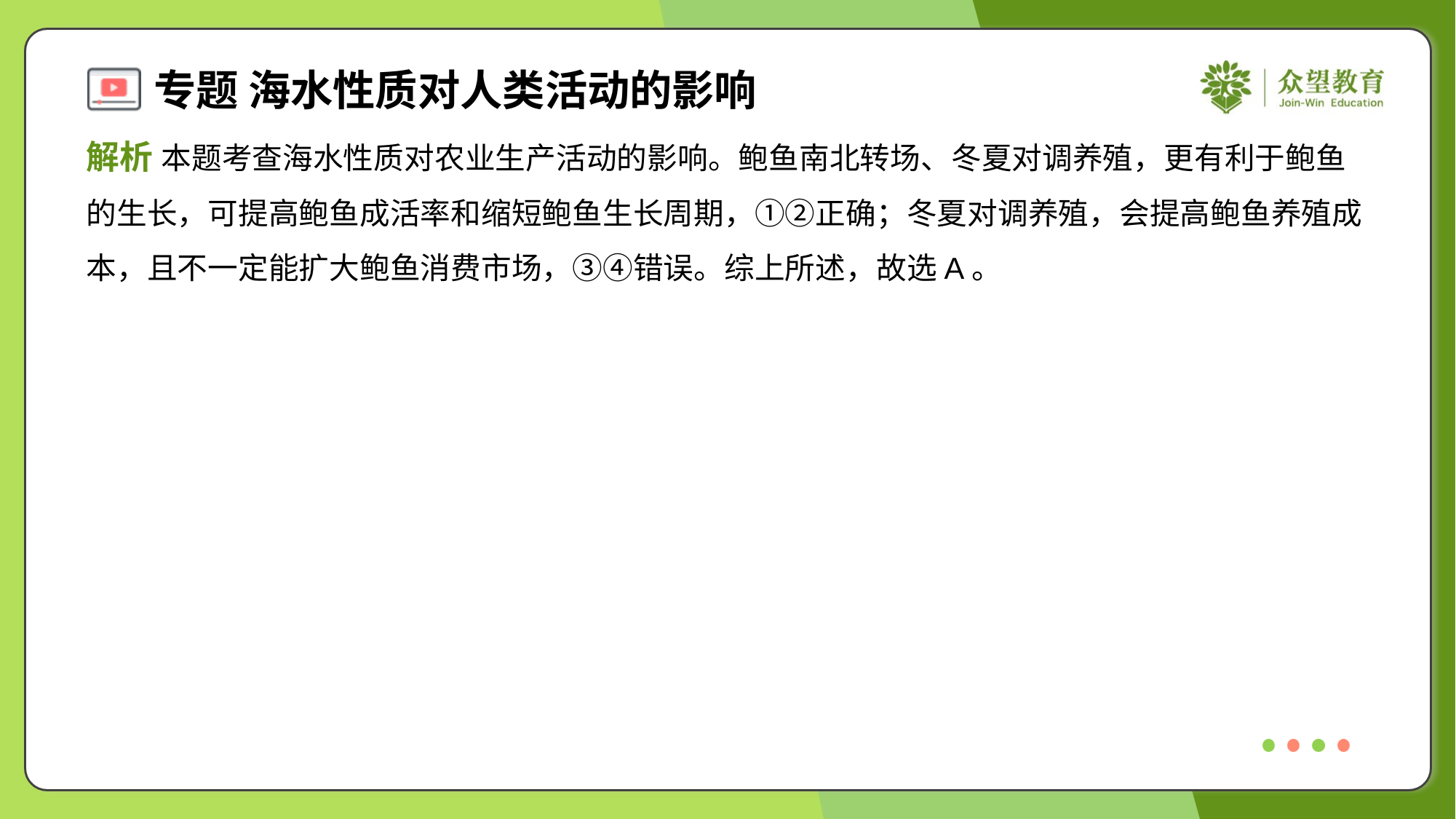

解析 本题考查海水性质对农业生产活动的影响。鲍鱼南北转场、冬夏对调养殖，更有利于鲍鱼
的生长，可提高鲍鱼成活率和缩短鲍鱼生长周期，①②正确；冬夏对调养殖，会提高鲍鱼养殖成
本，且不一定能扩大鲍鱼消费市场，③④错误。综上所述，故选A。